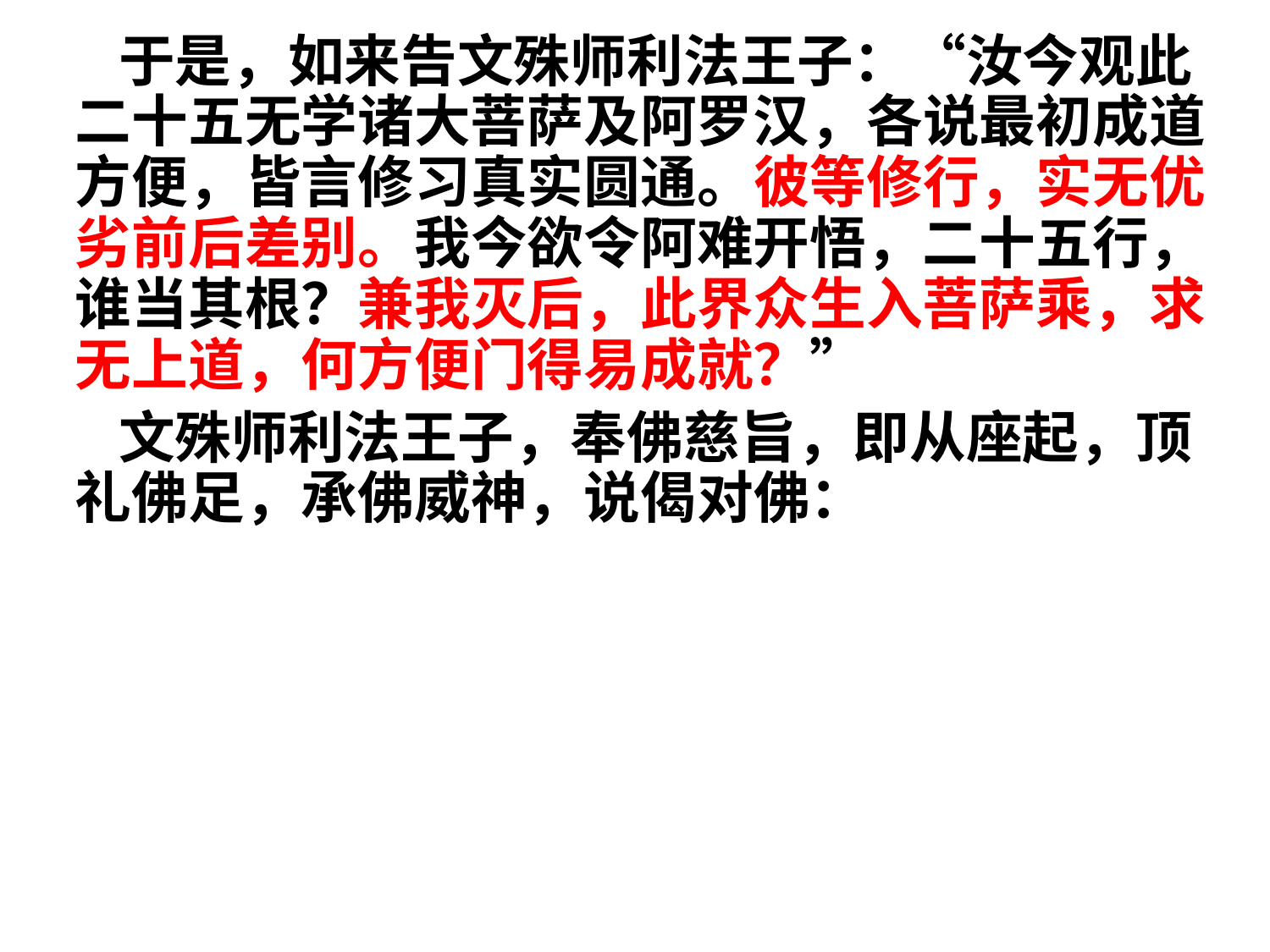

于是，如来告文殊师利法王子：“汝今观此二十五无学诸大菩萨及阿罗汉，各说最初成道方便，皆言修习真实圆通。彼等修行，实无优劣前后差别。我今欲令阿难开悟，二十五行，谁当其根？兼我灭后，此界众生入菩萨乘，求无上道，何方便门得易成就？”
      文殊师利法王子，奉佛慈旨，即从座起，顶礼佛足，承佛威神，说偈对佛：